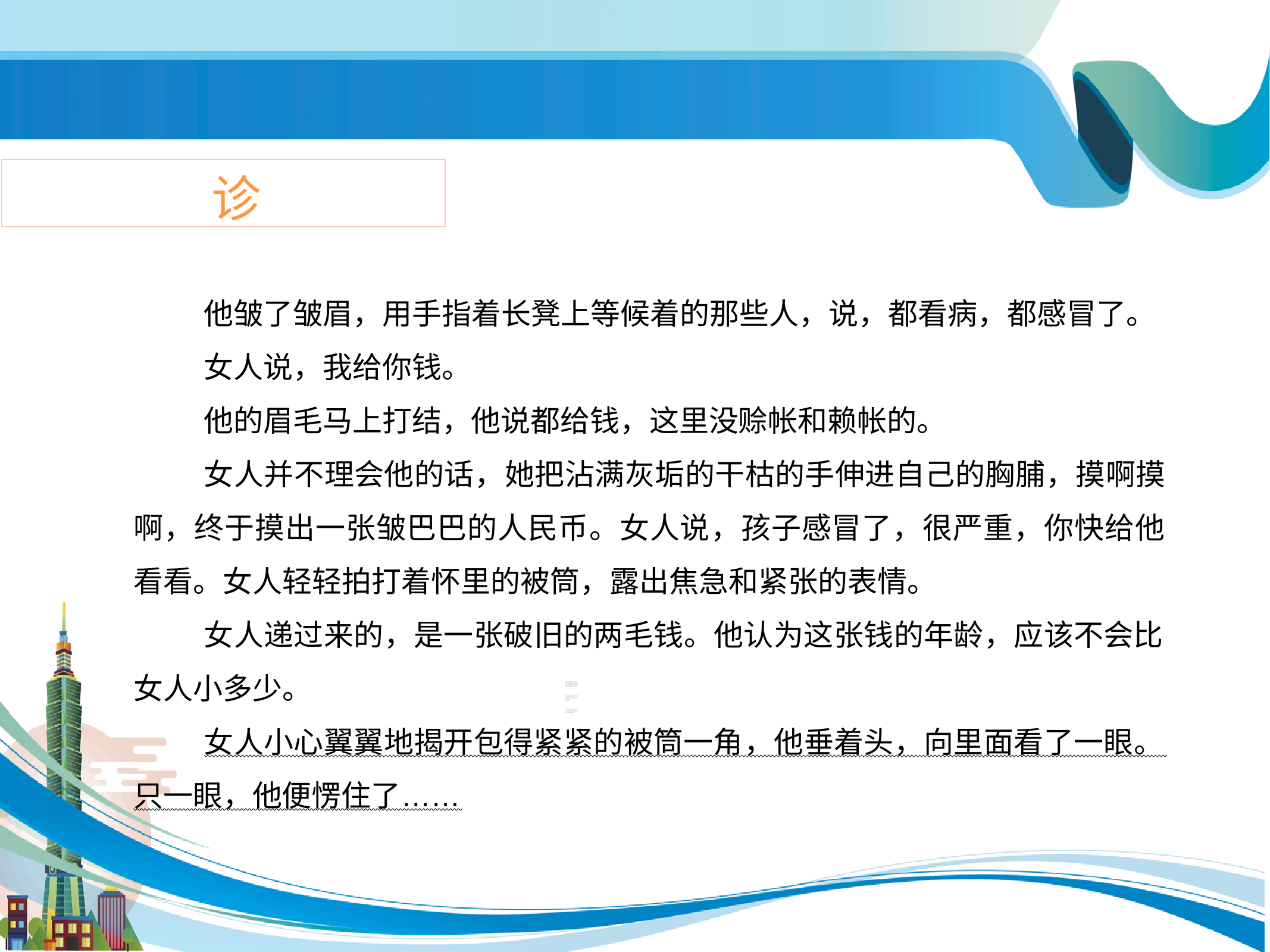

诊
他皱了皱眉，用手指着长凳上等候着的那些人，说，都看病，都感冒了。 女人说，我给你钱。
他的眉毛马上打结，他说都给钱，这里没赊帐和赖帐的。
女人并不理会他的话，她把沾满灰垢的干枯的手伸进自己的胸脯，摸啊摸 啊，终于摸出一张皱巴巴的人民币。女人说，孩子感冒了，很严重，你快给他 看看。女人轻轻拍打着怀里的被筒，露出焦急和紧张的表情。
女人递过来的，是一张破旧的两毛钱。他认为这张钱的年龄，应该不会比 女人小多少。
女人小心翼翼地揭开包得紧紧的被筒一角，他垂着头，向里面看了一眼。 只一眼，他便愣住了……